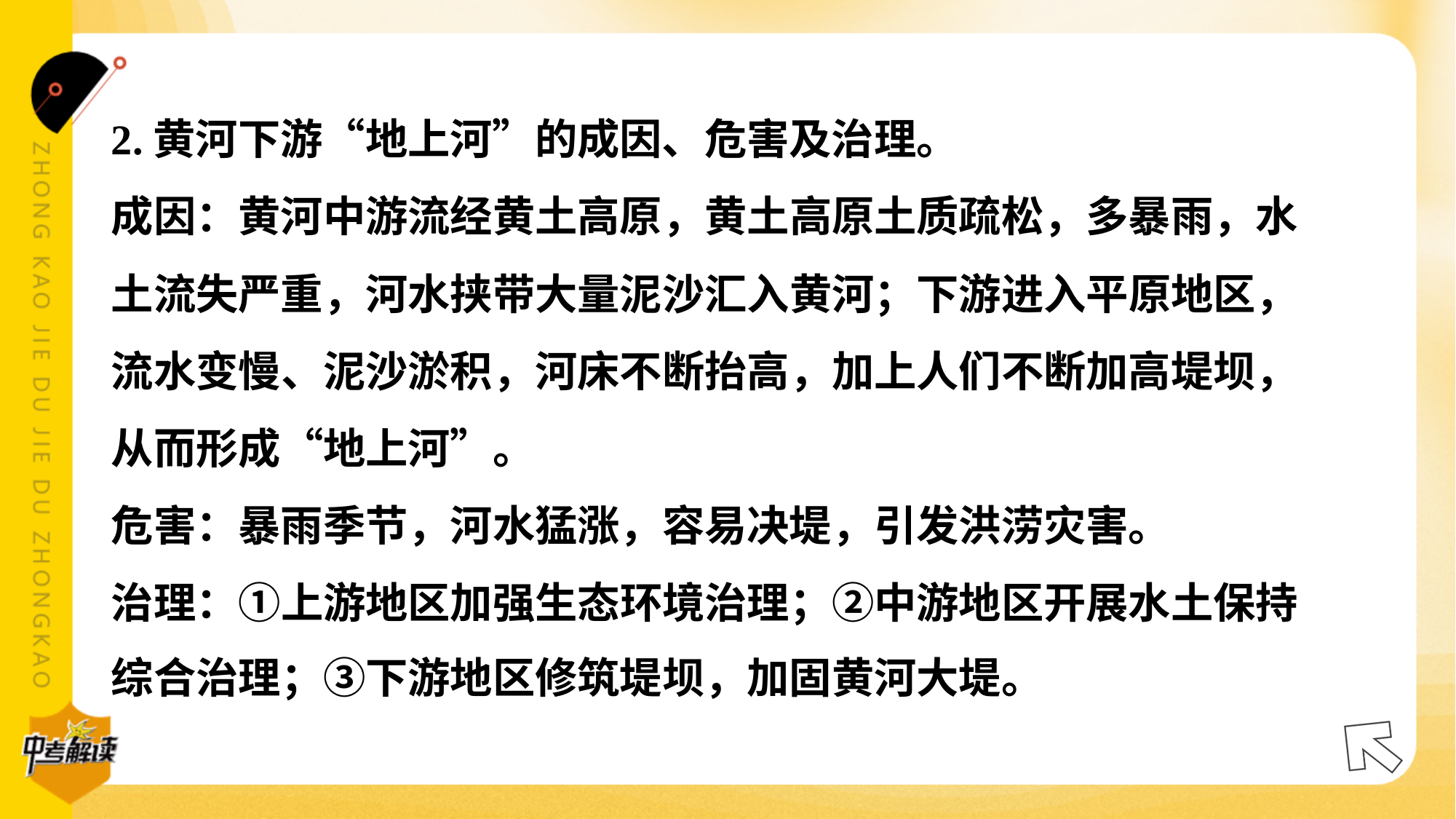

2.黄河下游“地上河”的成因、危害及治理。
成因：黄河中游流经黄土高原，黄土高原土质疏松，多暴雨，水
土流失严重，河水挟带大量泥沙汇入黄河；下游进入平原地区，
流水变慢、泥沙淤积，河床不断抬高，加上人们不断加高堤坝，
从而形成“地上河”。
危害：暴雨季节，河水猛涨，容易决堤，引发洪涝灾害。
治理：①上游地区加强生态环境治理；②中游地区开展水土保持
综合治理；③下游地区修筑堤坝，加固黄河大堤。